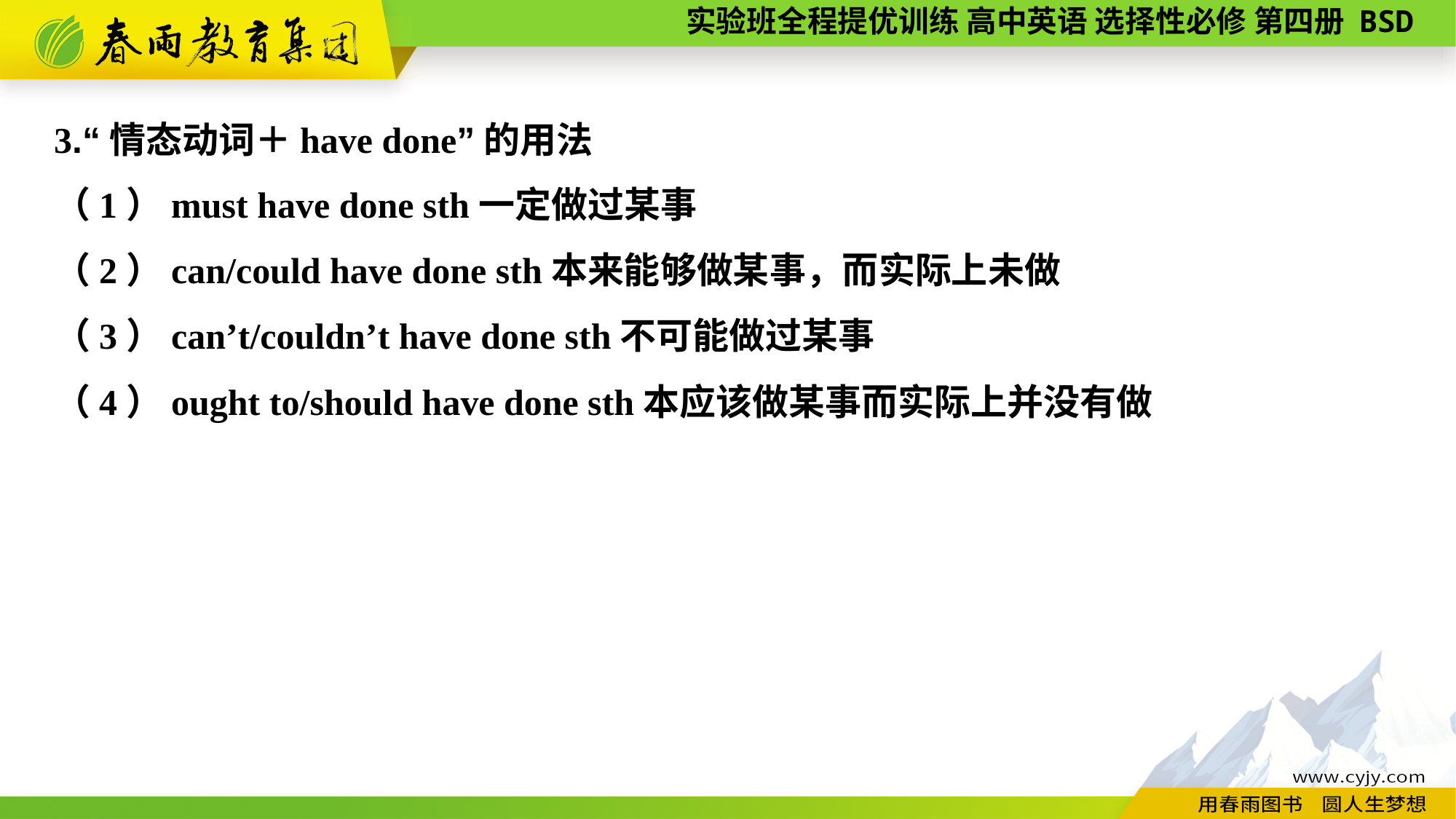

3.“情态动词＋have done”的用法
（1）must have done sth一定做过某事
（2）can/could have done sth本来能够做某事，而实际上未做
（3）can’t/couldn’t have done sth不可能做过某事
（4）ought to/should have done sth本应该做某事而实际上并没有做